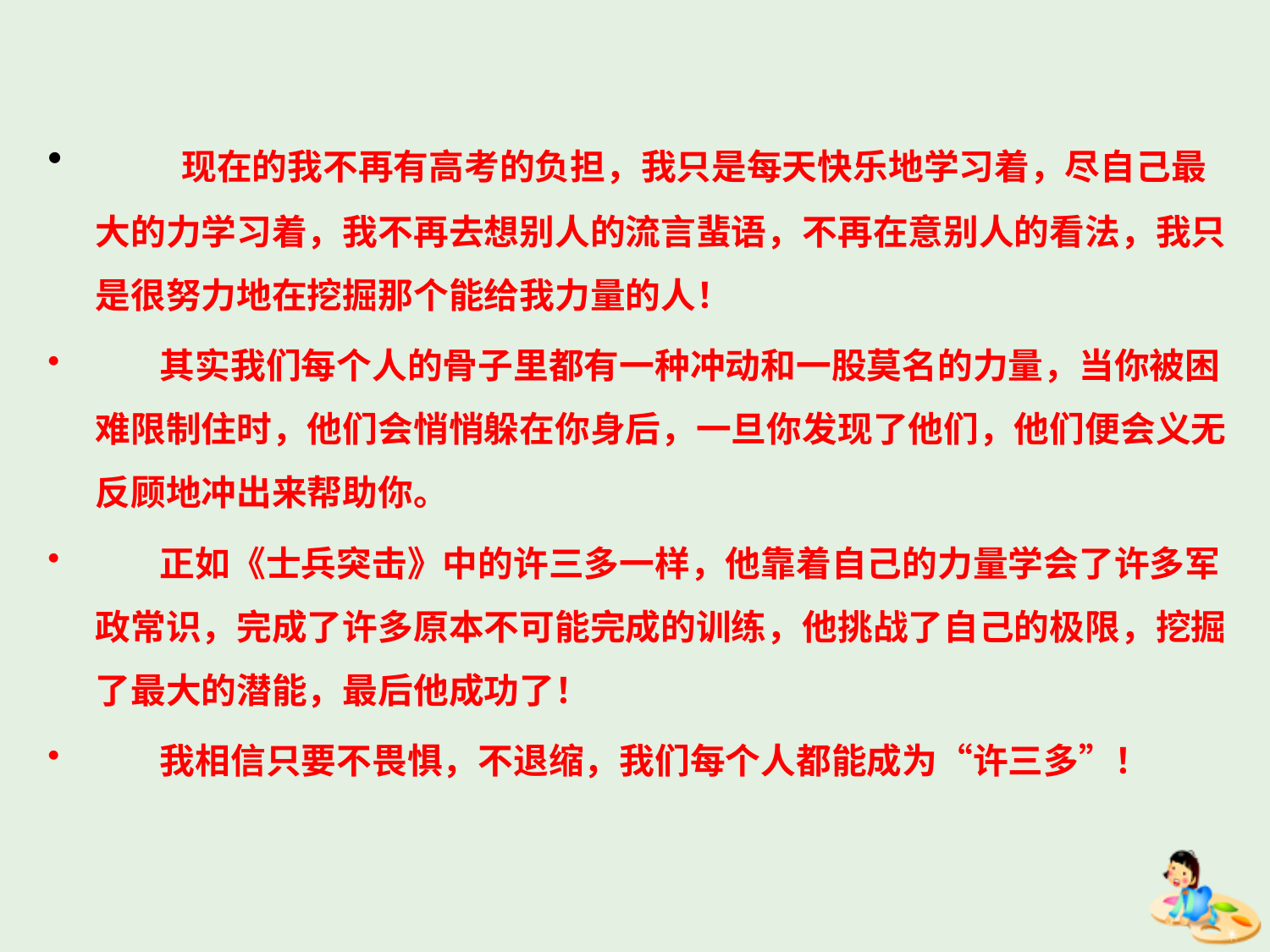

现在的我不再有高考的负担，我只是每天快乐地学习着，尽自己最大的力学习着，我不再去想别人的流言蜚语，不再在意别人的看法，我只是很努力地在挖掘那个能给我力量的人！
       其实我们每个人的骨子里都有一种冲动和一股莫名的力量，当你被困难限制住时，他们会悄悄躲在你身后，一旦你发现了他们，他们便会义无反顾地冲出来帮助你。
       正如《士兵突击》中的许三多一样，他靠着自己的力量学会了许多军政常识，完成了许多原本不可能完成的训练，他挑战了自己的极限，挖掘了最大的潜能，最后他成功了！
       我相信只要不畏惧，不退缩，我们每个人都能成为“许三多”！